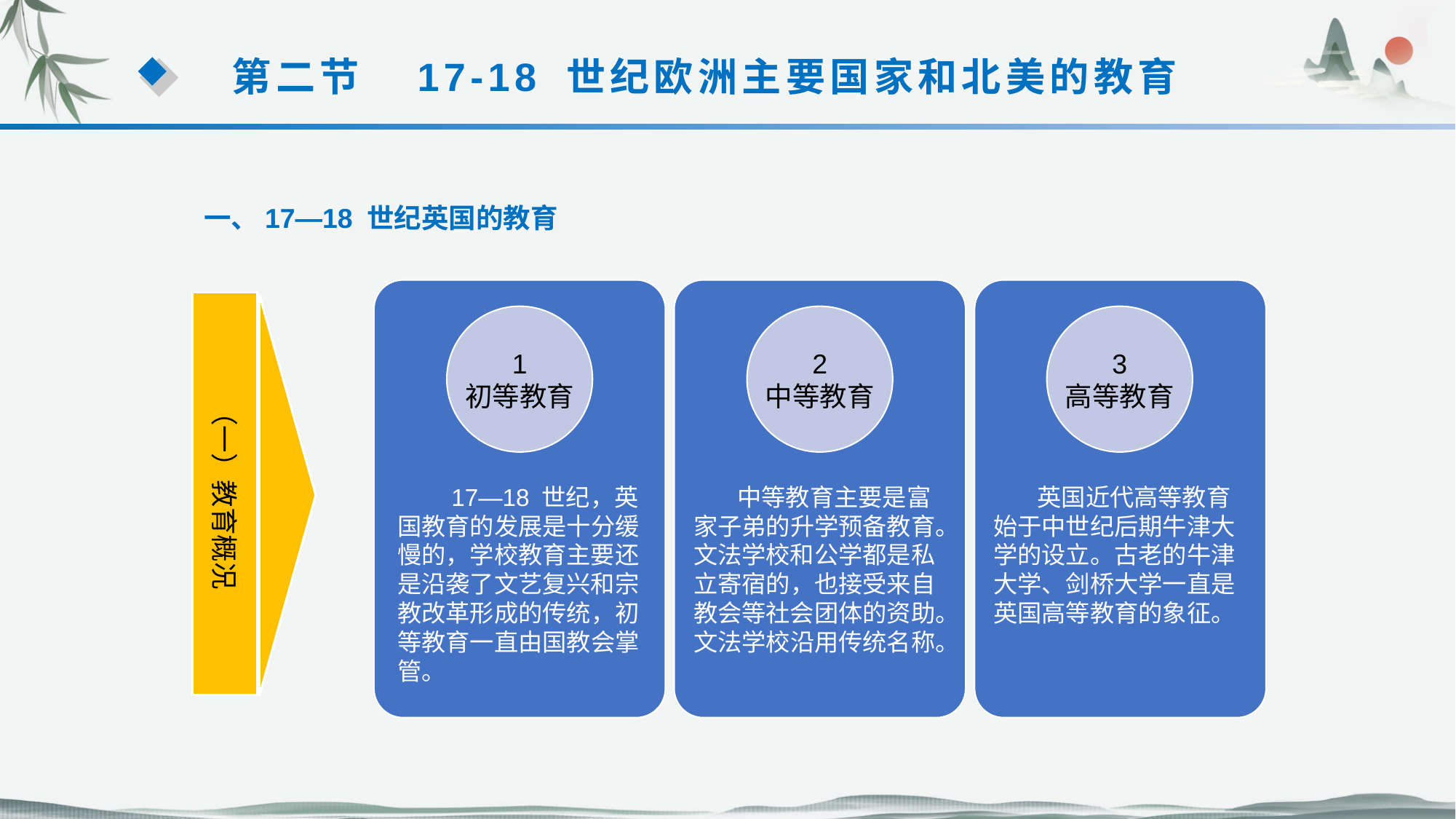

第二节　17-18 世纪欧洲主要国家和北美的教育

一、17—18 世纪英国的教育

        17—18 世纪，英国教育的发展是十分缓慢的，学校教育主要还是沿袭了文艺复兴和宗教改革形成的传统，初等教育一直由国教会掌管。

       中等教育主要是富家子弟的升学预备教育。文法学校和公学都是私立寄宿的，也接受来自教会等社会团体的资助。文法学校沿用传统名称。

       英国近代高等教育始于中世纪后期牛津大学的设立。古老的牛津大学、剑桥大学一直是
英国高等教育的象征。
（一）教育概况
1
初等教育
2
中等教育
3
高等教育